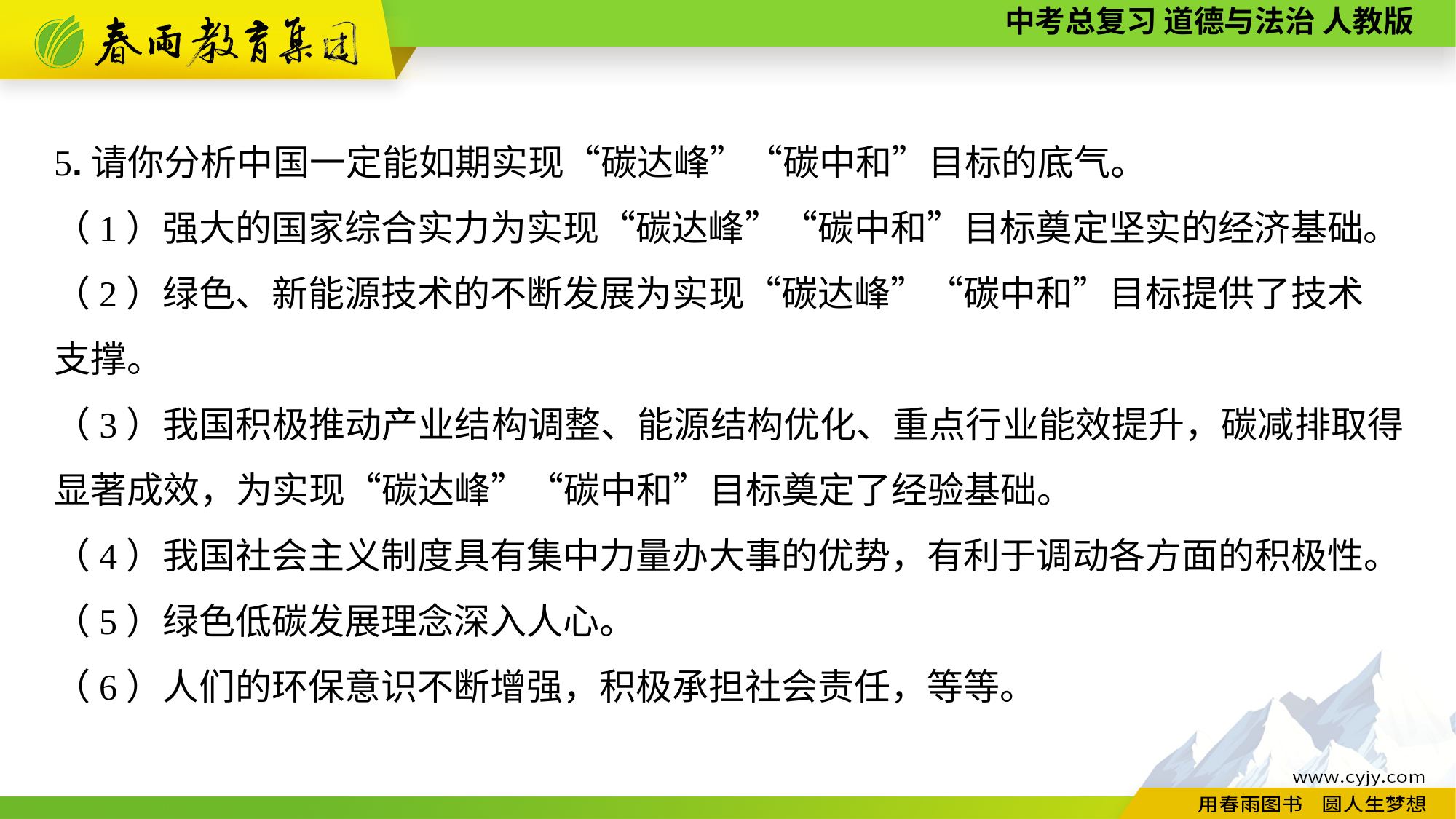

5.请你分析中国一定能如期实现“碳达峰”“碳中和”目标的底气。
（1）强大的国家综合实力为实现“碳达峰”“碳中和”目标奠定坚实的经济基础。
（2）绿色、新能源技术的不断发展为实现“碳达峰”“碳中和”目标提供了技术
支撑。
（3）我国积极推动产业结构调整、能源结构优化、重点行业能效提升，碳减排取得显著成效，为实现“碳达峰”“碳中和”目标奠定了经验基础。
（4）我国社会主义制度具有集中力量办大事的优势，有利于调动各方面的积极性。
（5）绿色低碳发展理念深入人心。
（6）人们的环保意识不断增强，积极承担社会责任，等等。